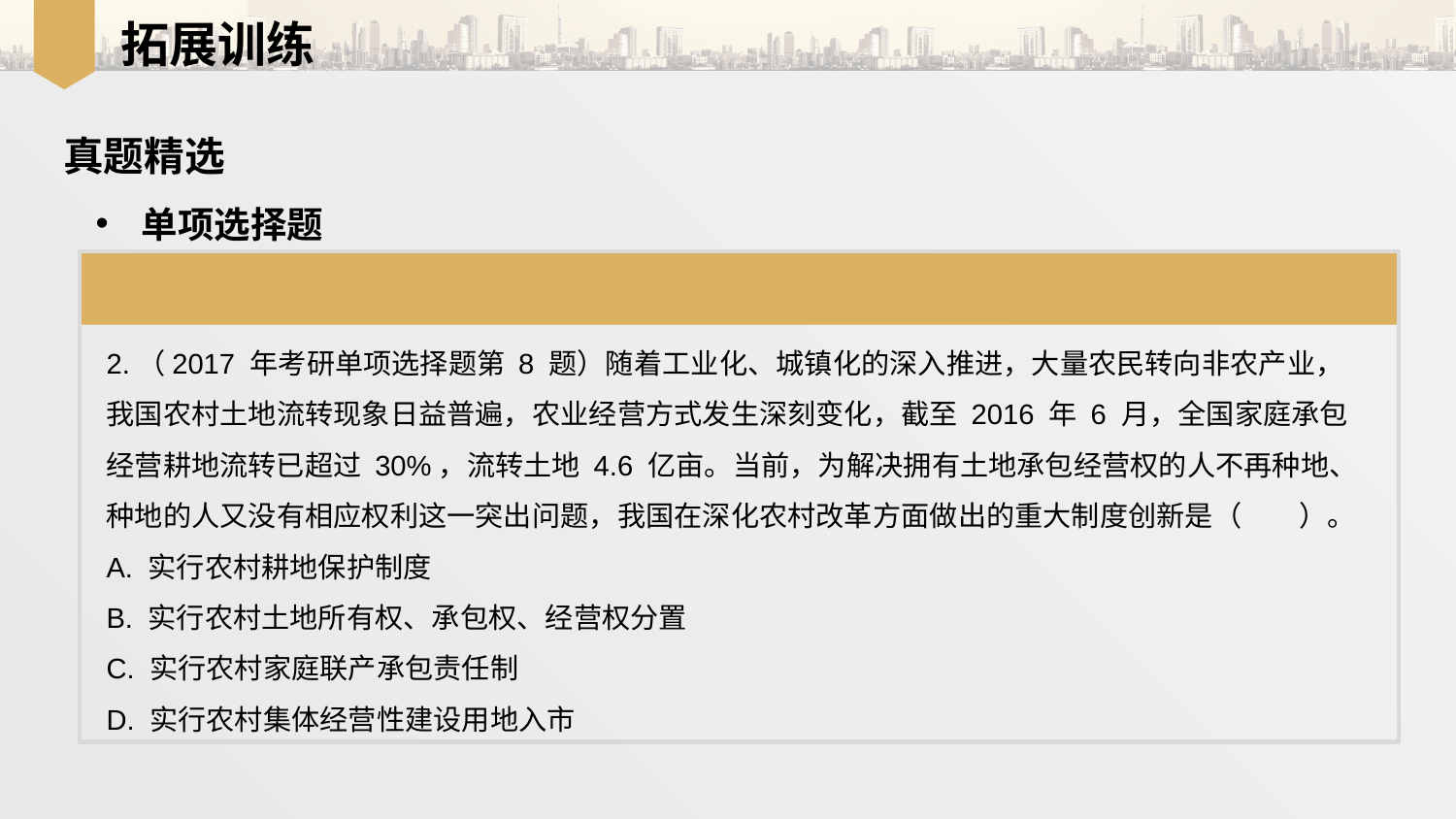

拓展训练
真题精选
单项选择题

2.（2017 年考研单项选择题第 8 题）随着工业化、城镇化的深入推进，大量农民转向非农产业，我国农村土地流转现象日益普遍，农业经营方式发生深刻变化，截至 2016 年 6 月，全国家庭承包经营耕地流转已超过 30%，流转土地 4.6 亿亩。当前，为解决拥有土地承包经营权的人不再种地、种地的人又没有相应权利这一突出问题，我国在深化农村改革方面做出的重大制度创新是（　　）。
A. 实行农村耕地保护制度
B. 实行农村土地所有权、承包权、经营权分置
C. 实行农村家庭联产承包责任制
D. 实行农村集体经营性建设用地入市